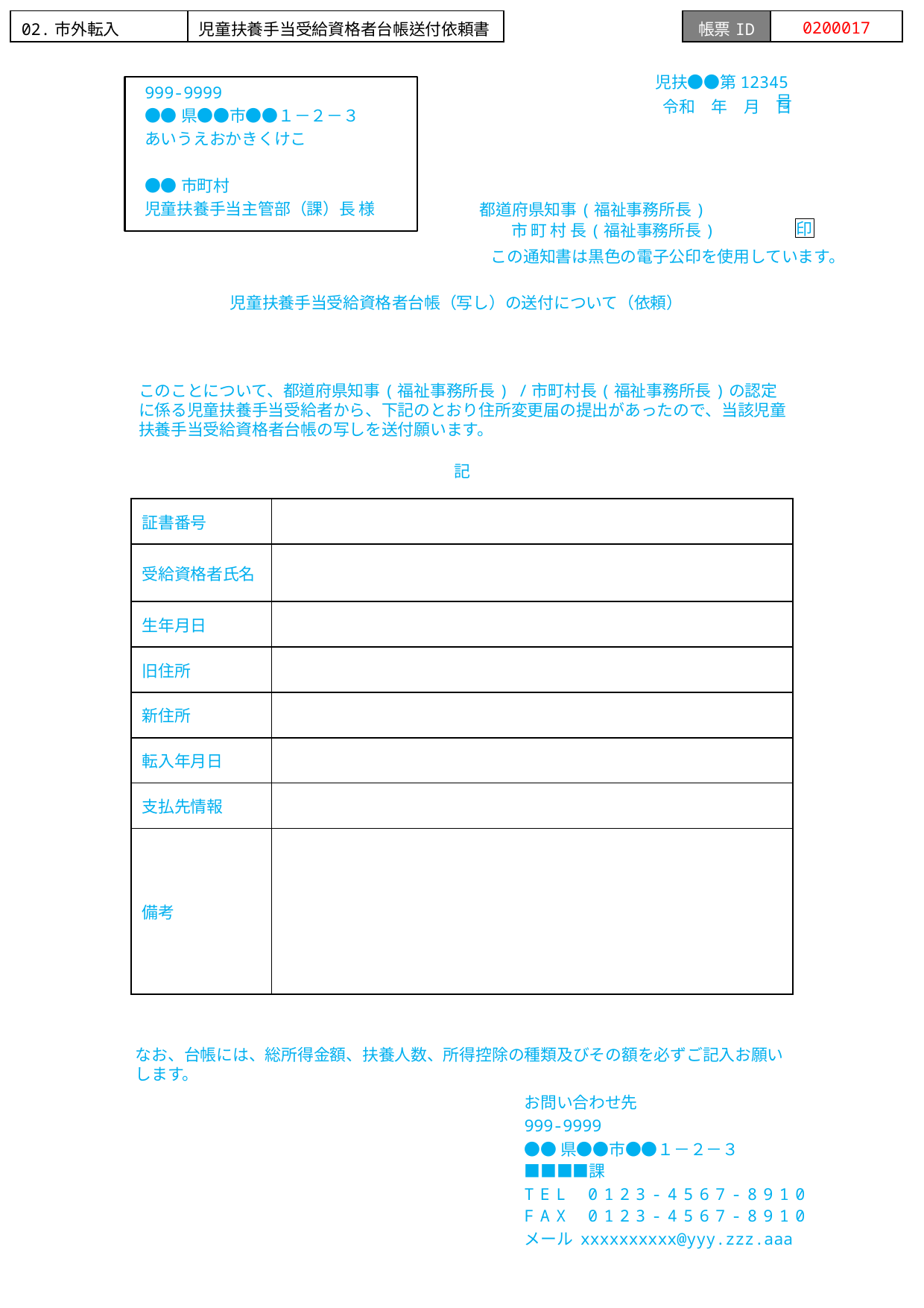

| 02.市外転入 | 児童扶養手当受給資格者台帳送付依頼書 |
| --- | --- |
| 帳票ID | 0200017 |
| --- | --- |
児扶●●第12345号
999-9999
●●県●●市●●１－２－３
あいうえおかきくけこ

●●市町村
児童扶養手当主管部（課）長 様
令和　年　月　日
都道府県知事(福祉事務所長)
市 町 村 長(福祉事務所長)
印
この通知書は黒色の電子公印を使用しています。
児童扶養手当受給資格者台帳（写し）の送付について（依頼）
このことについて、都道府県知事(福祉事務所長) /市町村長(福祉事務所長)の認定に係る児童扶養手当受給者から、下記のとおり住所変更届の提出があったので、当該児童扶養手当受給資格者台帳の写しを送付願います。
記
| 証書番号 |  |
| --- | --- |
| 受給資格者氏名 |  |
| 生年月日 |  |
| 旧住所 |  |
| 新住所 |  |
| 転入年月日 |  |
| 支払先情報 |  |
| 備考 |  |
なお、台帳には、総所得金額、扶養人数、所得控除の種類及びその額を必ずご記入お願いします。
お問い合わせ先
999-9999
●●県●●市●●１－２－３
■■■■課
TEL 0123-4567-8910
FAX 0123-4567-8910
メール xxxxxxxxxx@yyy.zzz.aaa